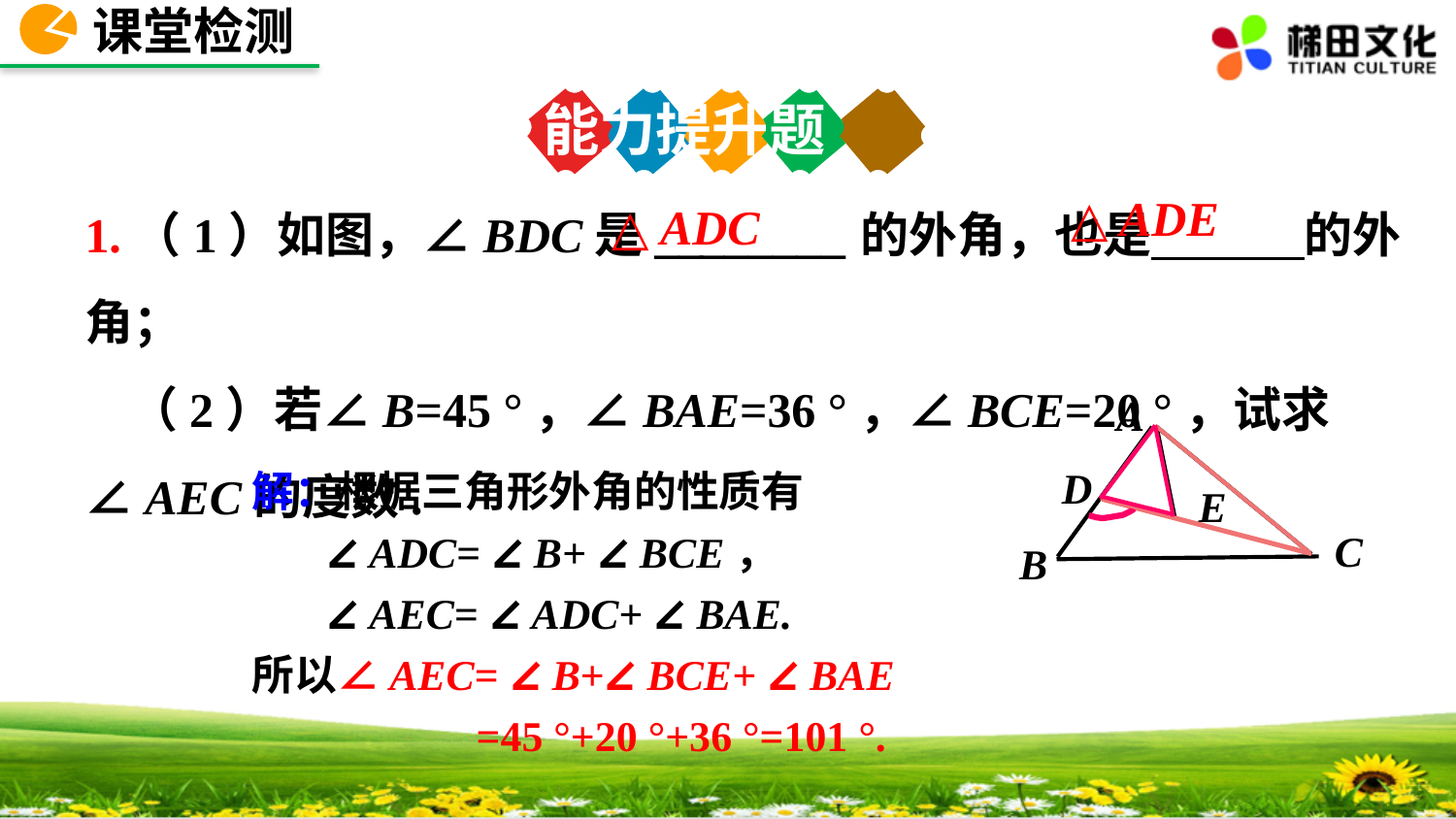

课堂检测

能力提升题

1.（1）如图，∠BDC是________的外角，也是              的外角；
   （2）若∠B=45 °，∠BAE=36 °，∠BCE=20 °，试求∠AEC的度数.
△ADE
△ADC
A

E
解：根据三角形外角的性质有
       ∠ADC= ∠B+ ∠BCE，
       ∠AEC= ∠ADC+ ∠BAE.
所以∠AEC= ∠B+∠BCE+ ∠BAE
                     =45 °+20 °+36 °=101 °.
D

C
B